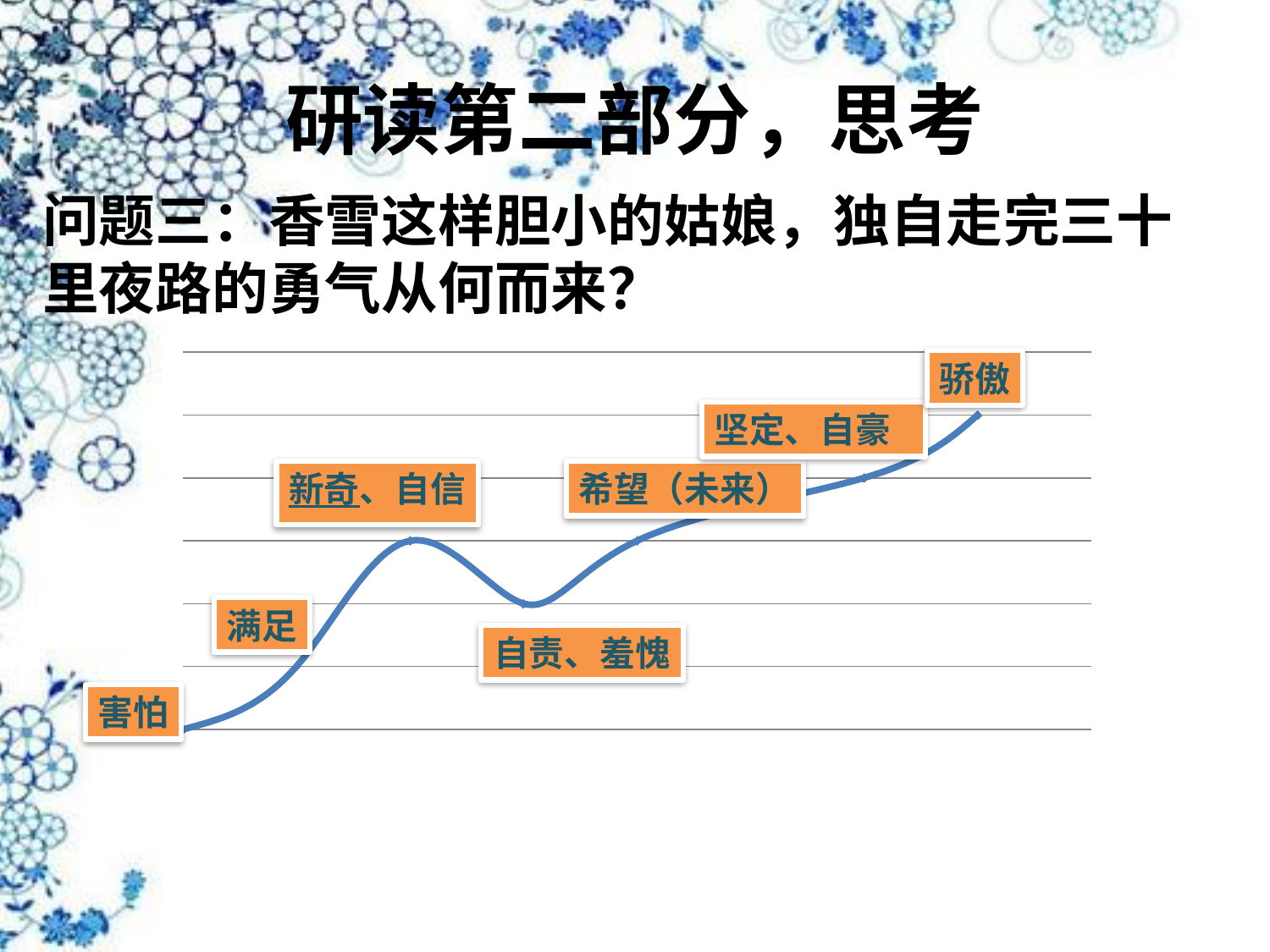

# 研读第二部分，思考
问题三：香雪这样胆小的姑娘，独自走完三十里夜路的勇气从何而来？

### Chart

| Category | Y-值 1 |
|---|---|
骄傲
坚定、自豪
新奇、自信
希望（未来）
满足
自责、羞愧
害怕